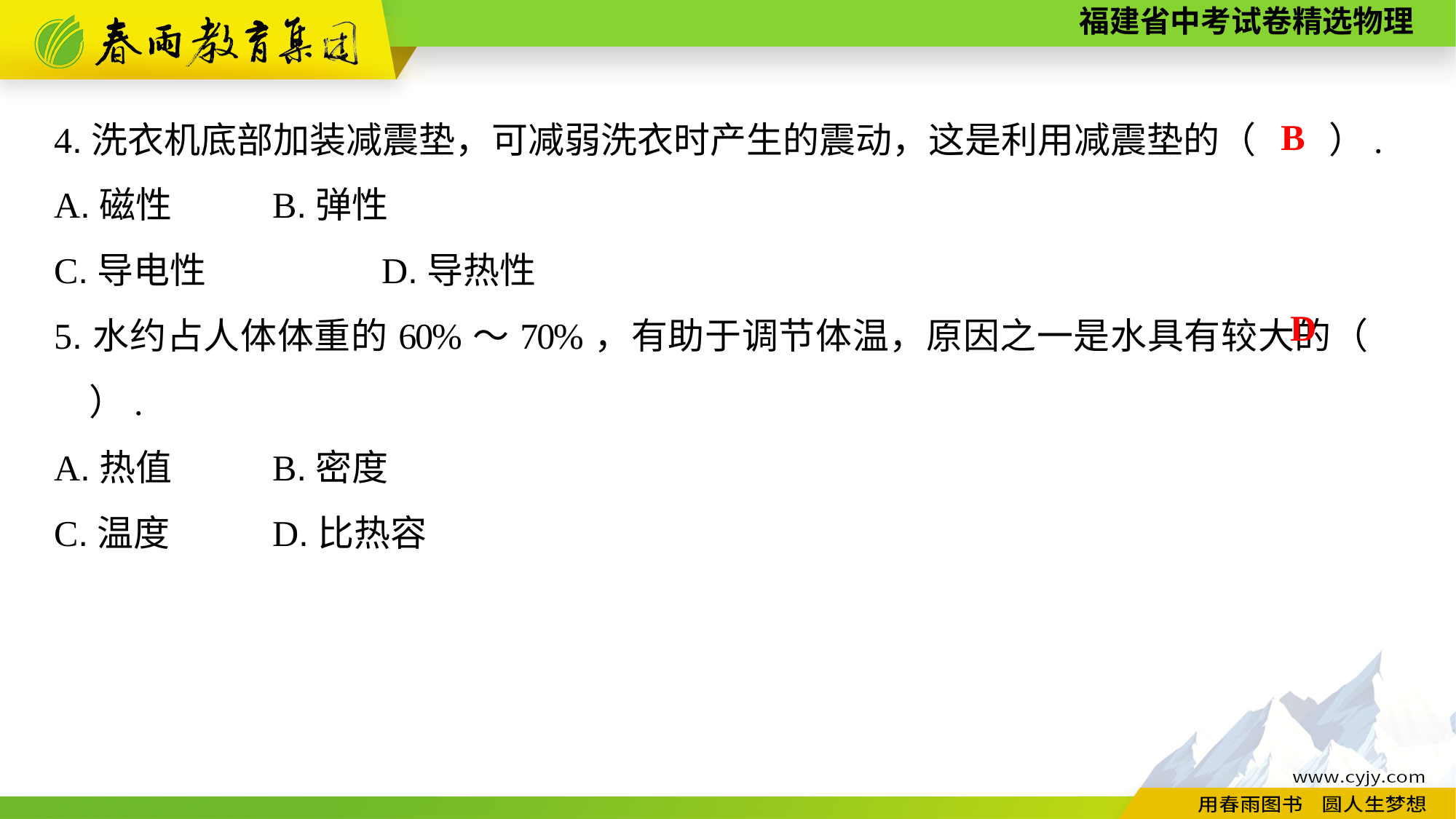

4.洗衣机底部加装减震垫，可减弱洗衣时产生的震动，这是利用减震垫的（　　）.
A.磁性	B.弹性
C.导电性　　	D.导热性
5.水约占人体体重的60%～70%，有助于调节体温，原因之一是水具有较大的（　　）.
A.热值	B.密度
C.温度　　	D.比热容
B
D